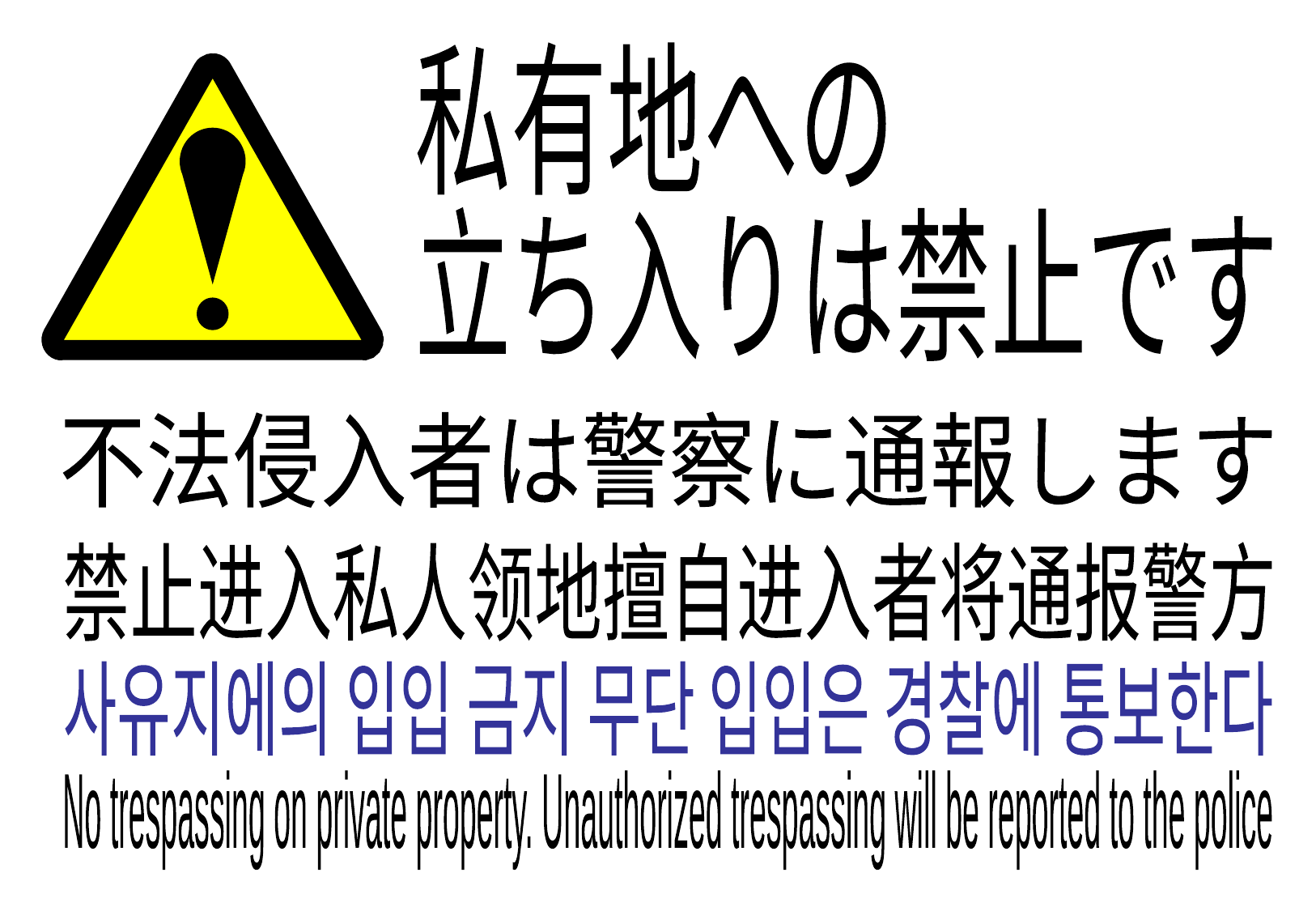

私有地への
立ち入りは禁止です

不法侵入者は警察に通報します
禁止进入私人领地擅自进入者将通报警方
사유지에의 입입 금지 무단 입입은 경찰에 통보한다
No trespassing on private property. Unauthorized trespassing will be reported to the police